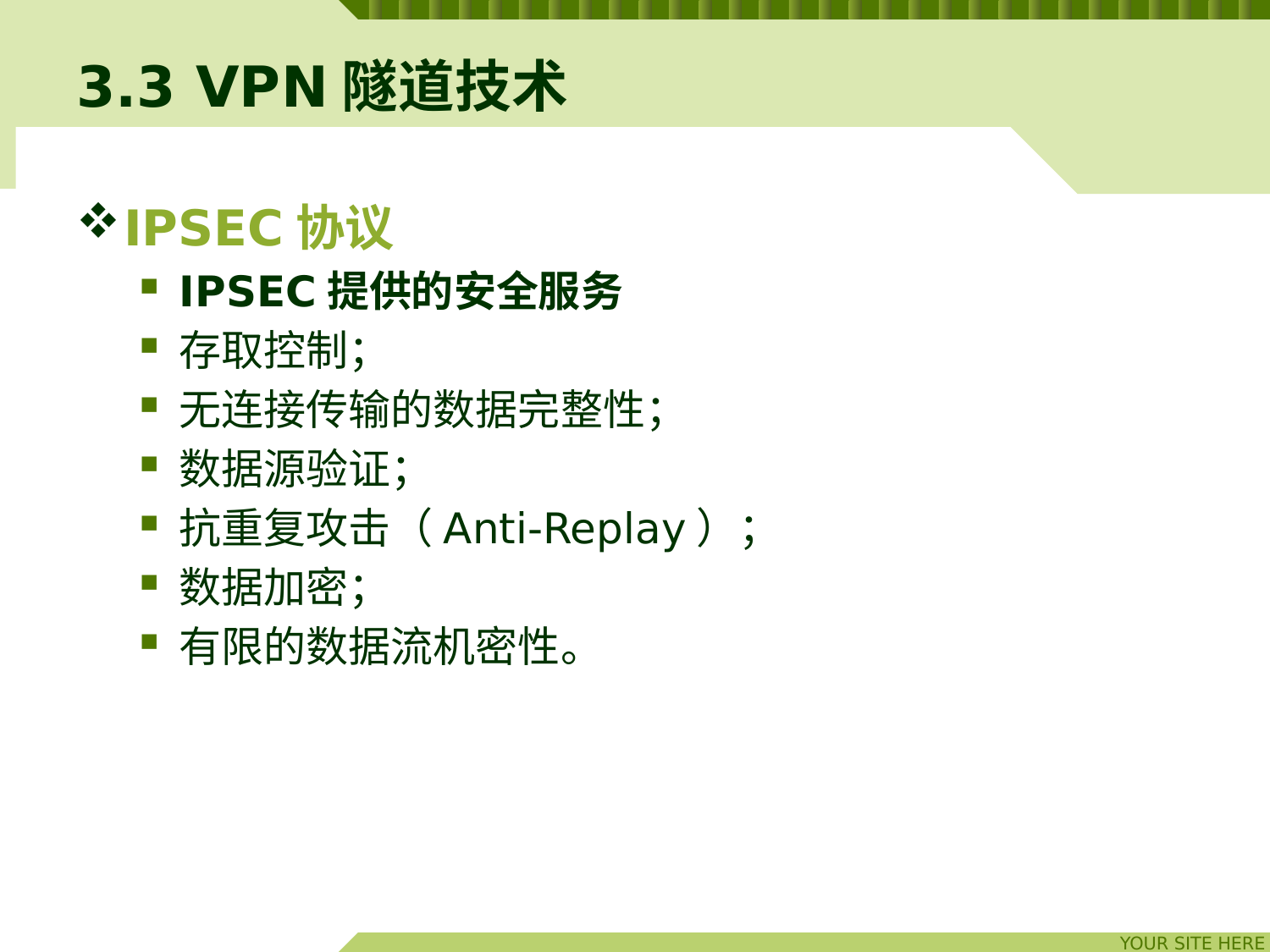

# 3.3 VPN隧道技术
IPSEC协议
IPSEC提供的安全服务
存取控制；
无连接传输的数据完整性；
数据源验证；
抗重复攻击（Anti-Replay）；
数据加密；
有限的数据流机密性。